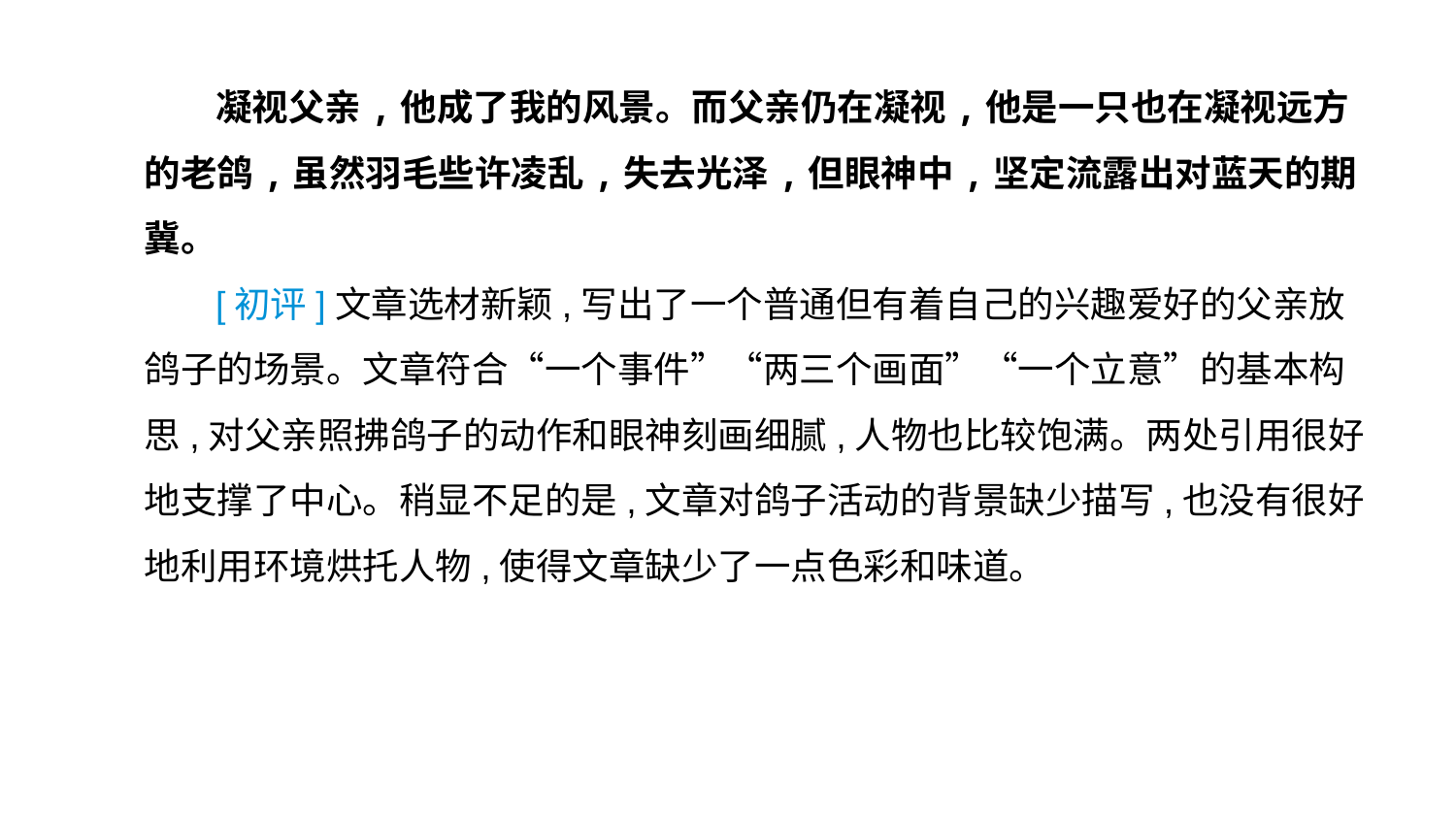

凝视父亲,他成了我的风景。而父亲仍在凝视,他是一只也在凝视远方的老鸽,虽然羽毛些许凌乱,失去光泽,但眼神中,坚定流露出对蓝天的期冀。
[初评]文章选材新颖,写出了一个普通但有着自己的兴趣爱好的父亲放鸽子的场景。文章符合“一个事件”“两三个画面”“一个立意”的基本构思,对父亲照拂鸽子的动作和眼神刻画细腻,人物也比较饱满。两处引用很好地支撑了中心。稍显不足的是,文章对鸽子活动的背景缺少描写,也没有很好地利用环境烘托人物,使得文章缺少了一点色彩和味道。